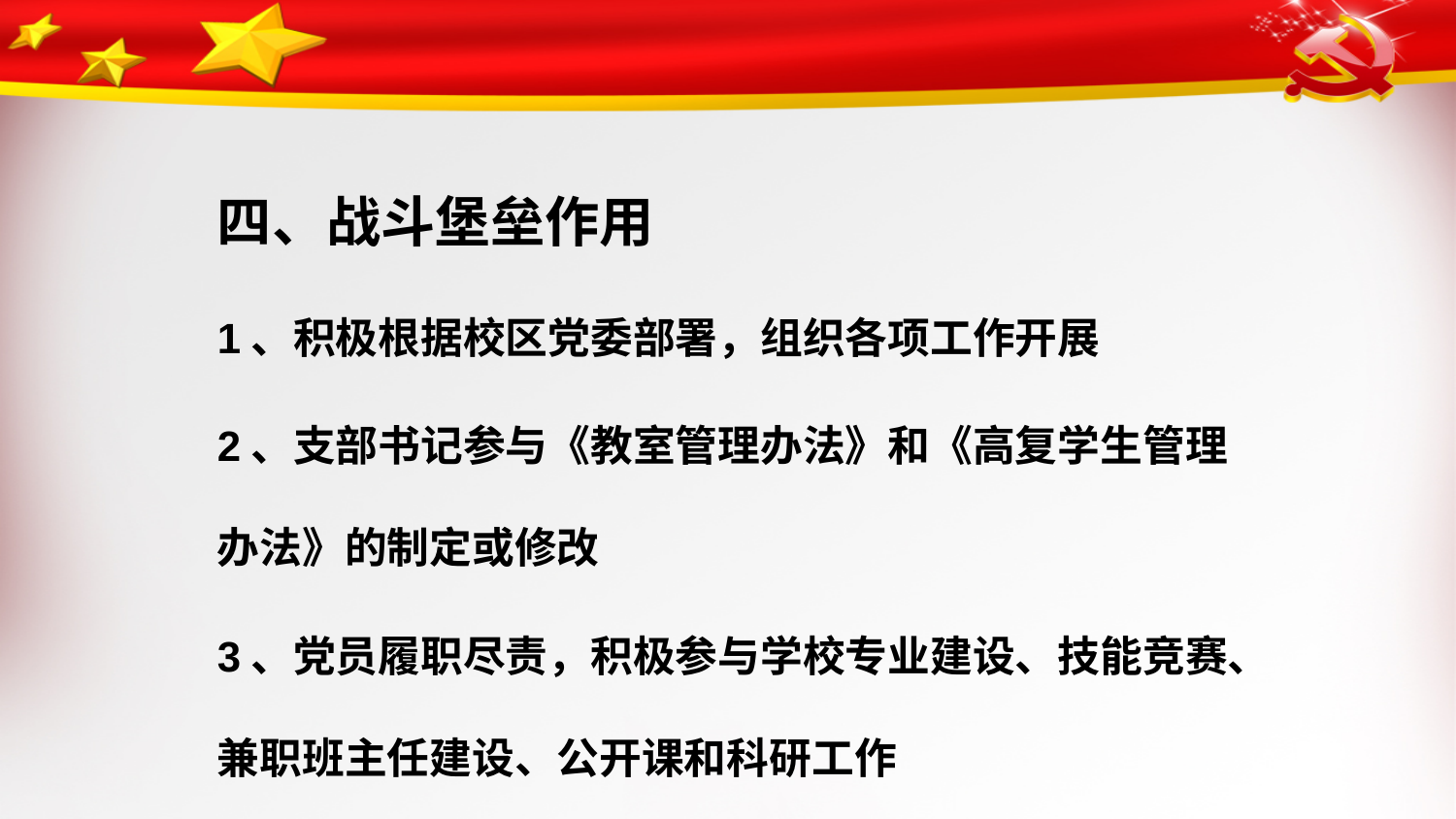

四、战斗堡垒作用
1、积极根据校区党委部署，组织各项工作开展
2、支部书记参与《教室管理办法》和《高复学生管理办法》的制定或修改
3、党员履职尽责，积极参与学校专业建设、技能竞赛、兼职班主任建设、公开课和科研工作